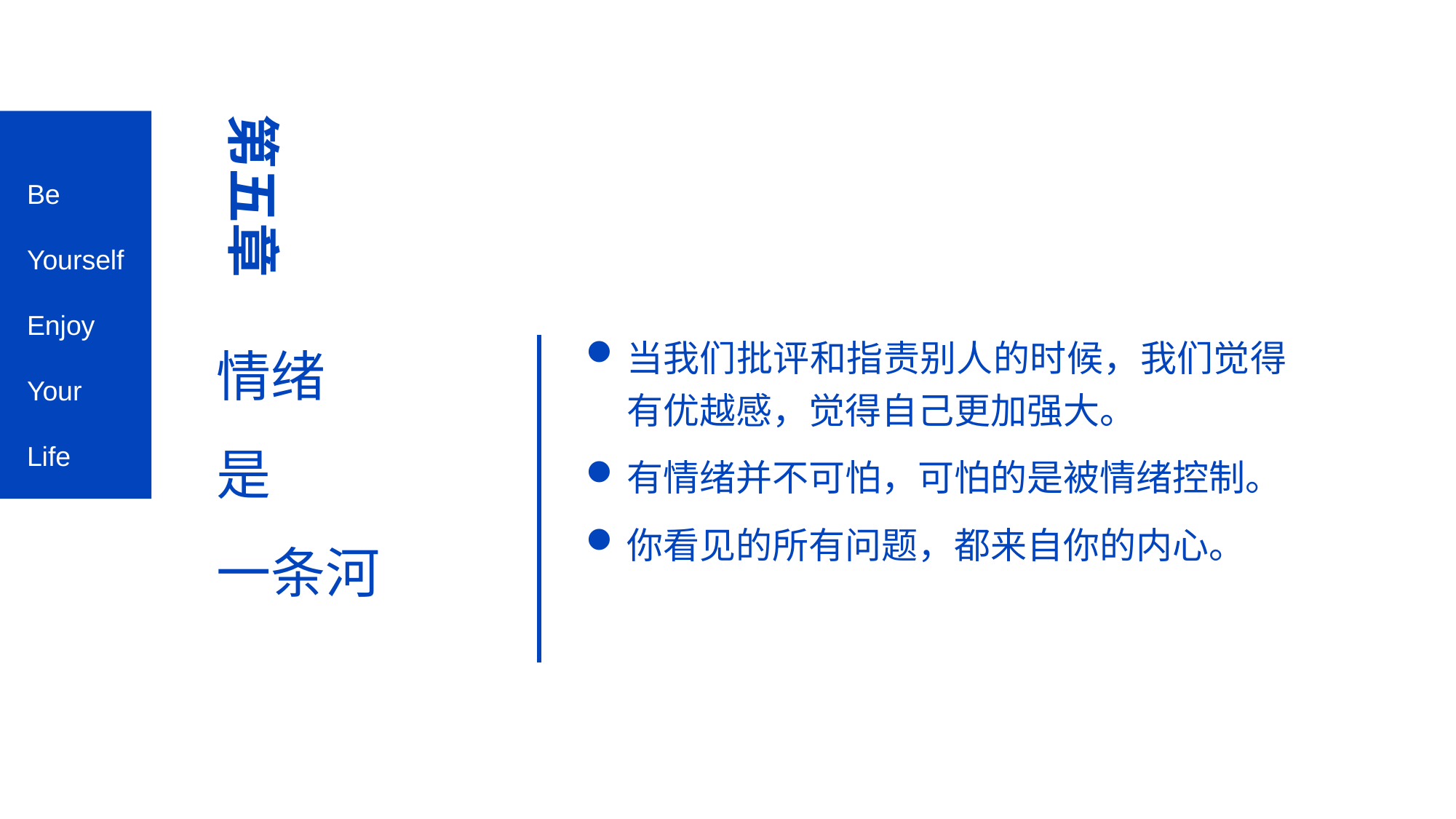

第五章

Be
Yourself
Enjoy
Your
Life
情绪
是
一条河
当我们批评和指责别人的时候，我们觉得有优越感，觉得自己更加强大。
有情绪并不可怕，可怕的是被情绪控制。
你看见的所有问题，都来自你的内心。